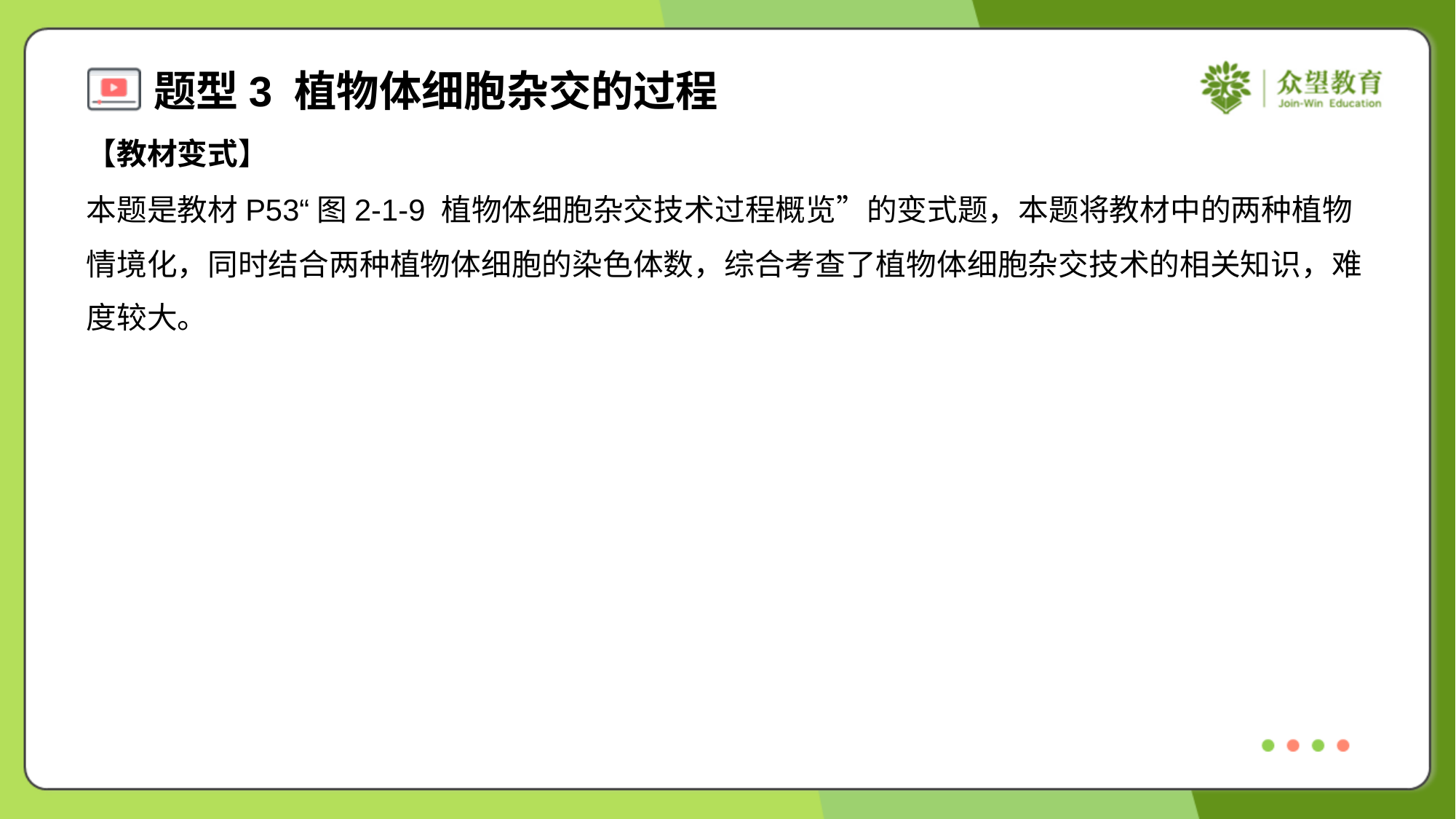

【教材变式】
本题是教材P53“图2-1-9 植物体细胞杂交技术过程概览”的变式题，本题将教材中的两种植物
情境化，同时结合两种植物体细胞的染色体数，综合考查了植物体细胞杂交技术的相关知识，难
度较大。